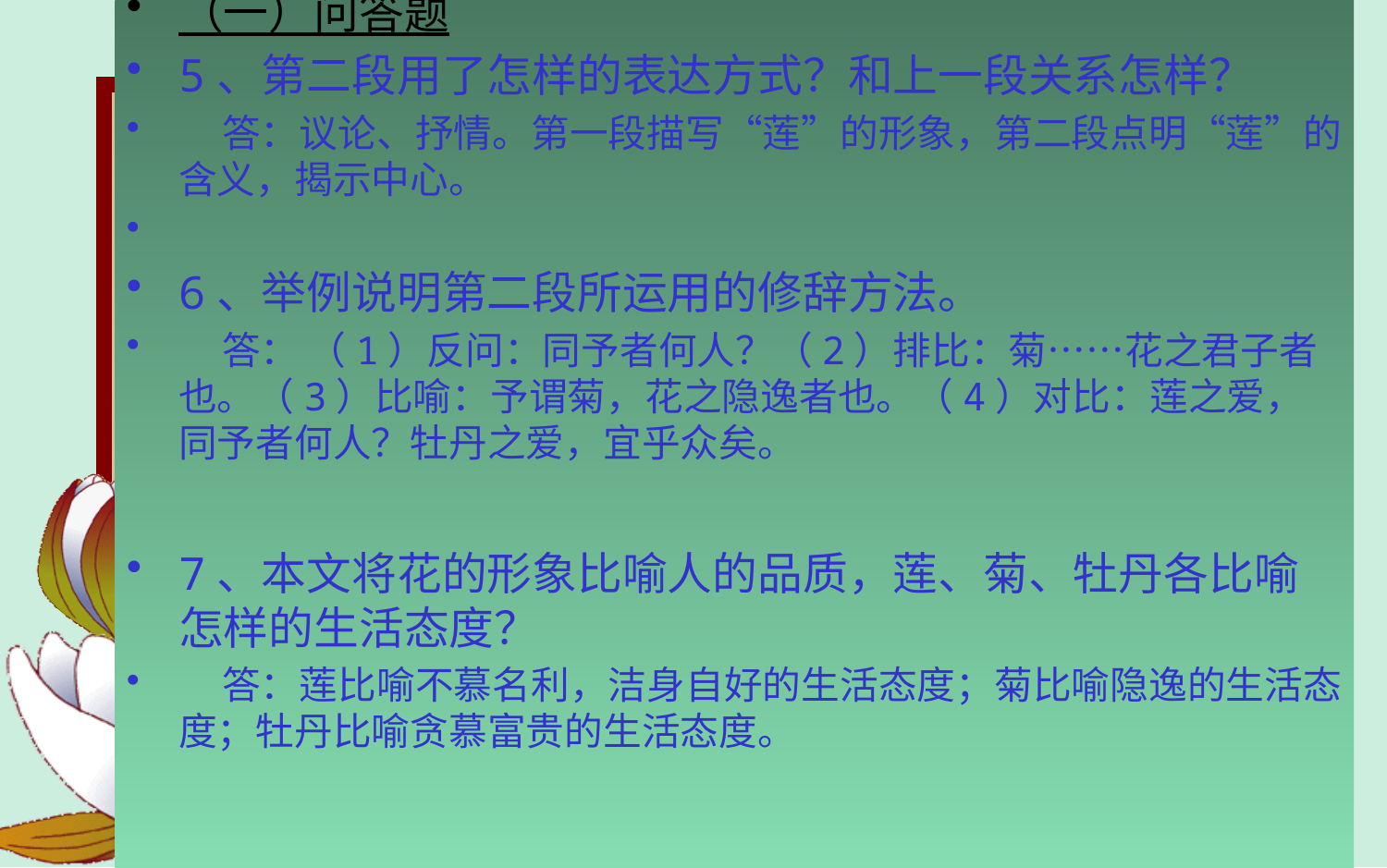

（一）问答题
5、第二段用了怎样的表达方式？和上一段关系怎样？
    答：议论、抒情。第一段描写“莲”的形象，第二段点明“莲”的含义，揭示中心。

6、举例说明第二段所运用的修辞方法。
    答： （1）反问：同予者何人？（2）排比：菊……花之君子者也。（3）比喻：予谓菊，花之隐逸者也。（4）对比：莲之爱，同予者何人？牡丹之爱，宜乎众矣。

7、本文将花的形象比喻人的品质，莲、菊、牡丹各比喻怎样的生活态度？
    答：莲比喻不慕名利，洁身自好的生活态度；菊比喻隐逸的生活态度；牡丹比喻贪慕富贵的生活态度。
#